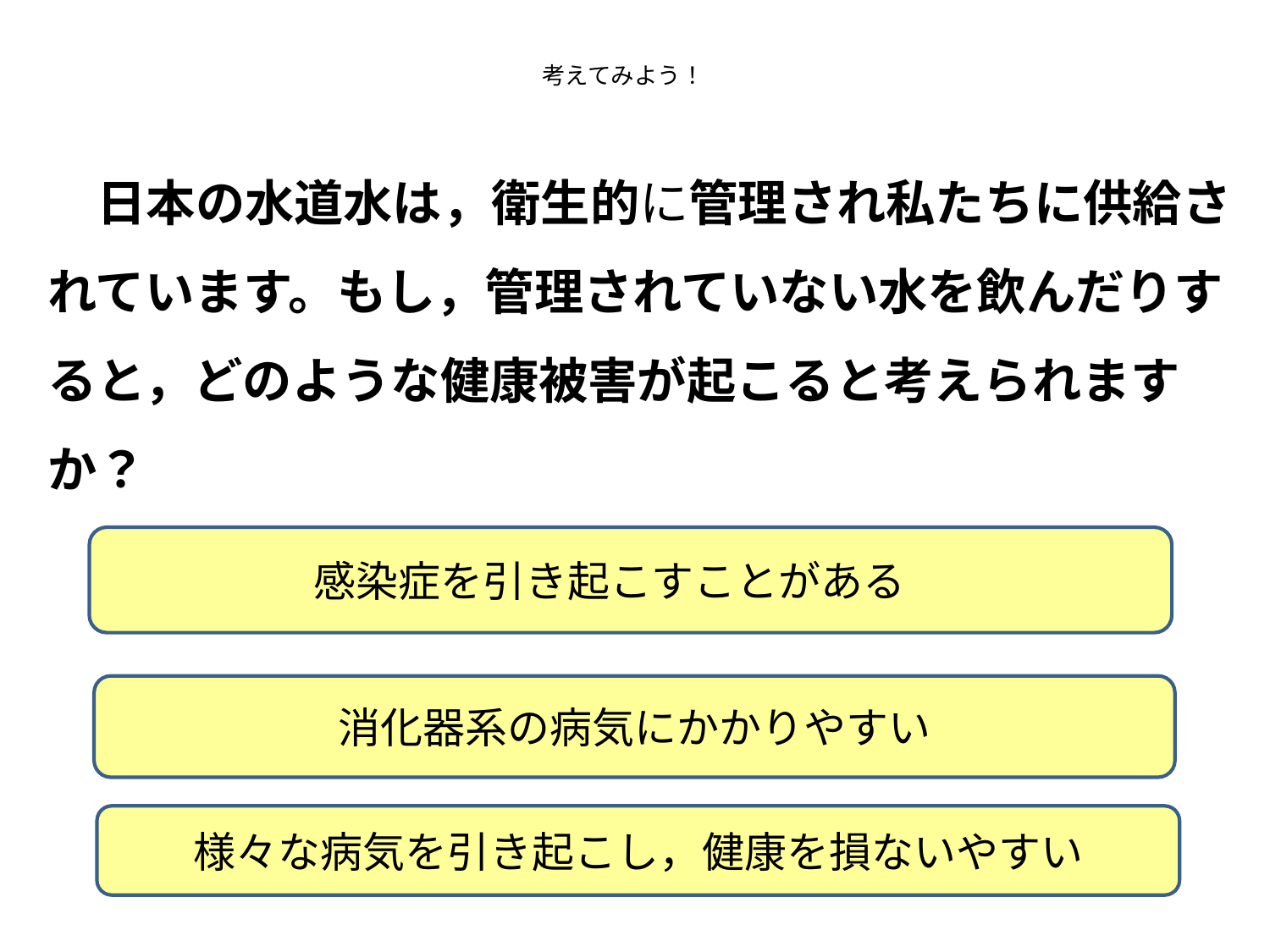

# 考えてみよう！
　日本の水道水は，衛生的に管理され私たちに供給されています。もし，管理されていない水を飲んだりすると，どのような健康被害が起こると考えられますか？

感染症を引き起こすことがある
消化器系の病気にかかりやすい
様々な病気を引き起こし，健康を損ないやすい